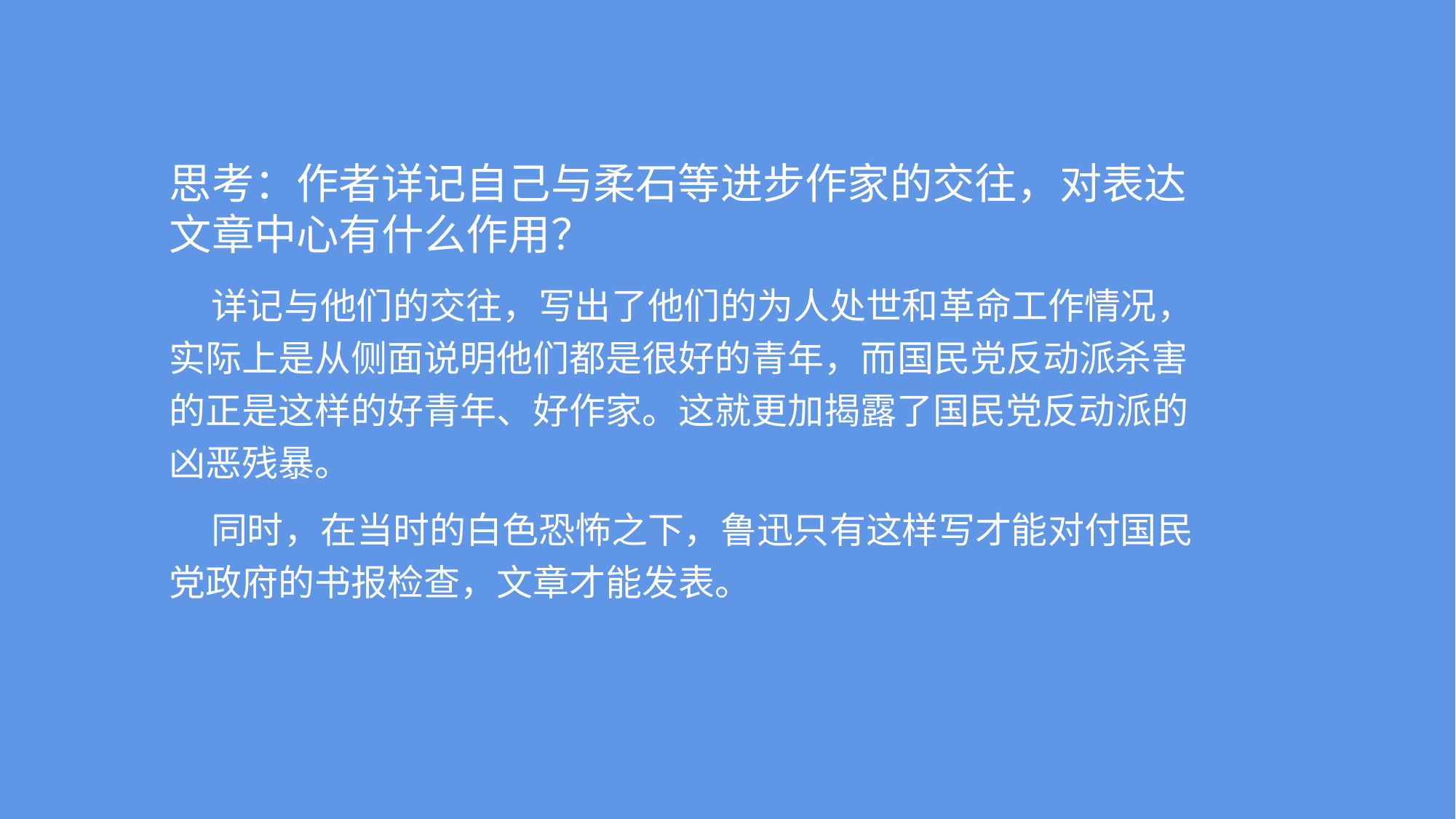

思考：作者详记自己与柔石等进步作家的交往，对表达文章中心有什么作用？
    详记与他们的交往，写出了他们的为人处世和革命工作情况，实际上是从侧面说明他们都是很好的青年，而国民党反动派杀害的正是这样的好青年、好作家。这就更加揭露了国民党反动派的凶恶残暴。
    同时，在当时的白色恐怖之下，鲁迅只有这样写才能对付国民党政府的书报检查，文章才能发表。